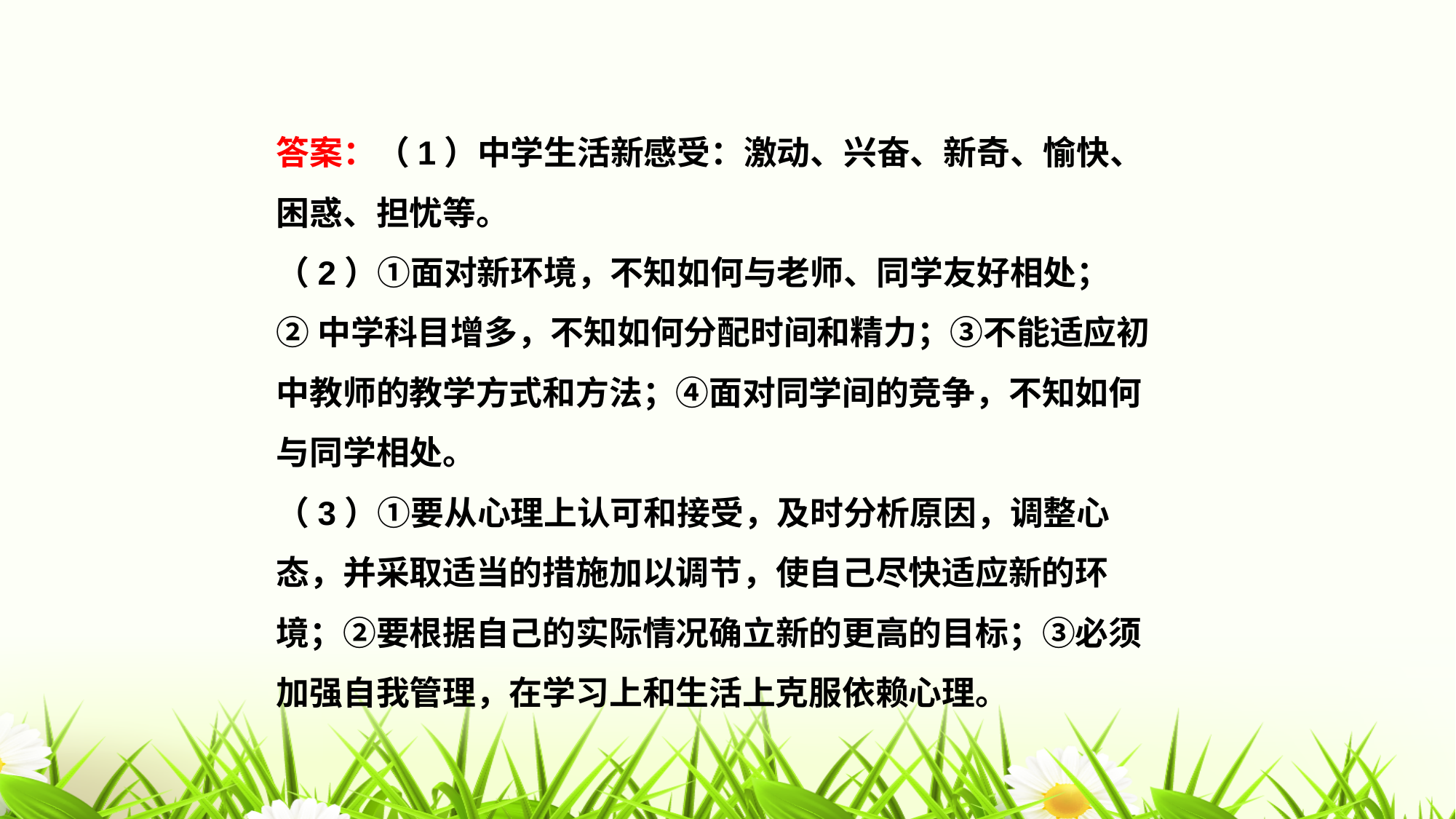

答案：（1）中学生活新感受：激动、兴奋、新奇、愉快、困惑、担忧等。
（2）①面对新环境，不知如何与老师、同学友好相处；
②中学科目增多，不知如何分配时间和精力；③不能适应初中教师的教学方式和方法；④面对同学间的竞争，不知如何与同学相处。
（3）①要从心理上认可和接受，及时分析原因，调整心态，并采取适当的措施加以调节，使自己尽快适应新的环境；②要根据自己的实际情况确立新的更高的目标；③必须加强自我管理，在学习上和生活上克服依赖心理。